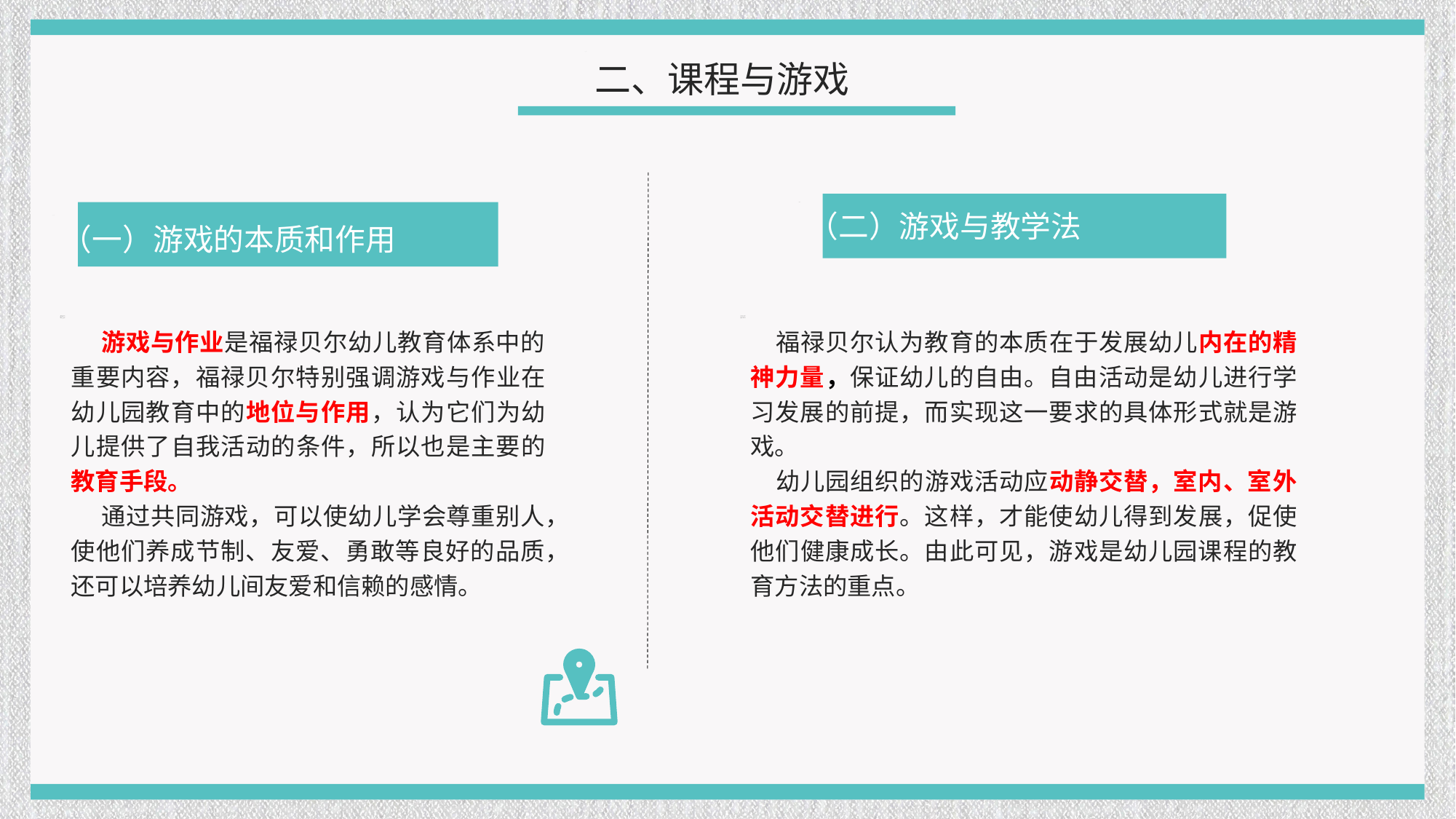

二、课程与游戏

（二）游戏与教学法
（一）游戏的本质和作用
    游戏与作业是福禄贝尔幼儿教育体系中的重要内容，福禄贝尔特别强调游戏与作业在幼儿园教育中的地位与作用，认为它们为幼儿提供了自我活动的条件，所以也是主要的教育手段。
    通过共同游戏，可以使幼儿学会尊重别人，使他们养成节制、友爱、勇敢等良好的品质，还可以培养幼儿间友爱和信赖的感情。
   福禄贝尔认为教育的本质在于发展幼儿内在的精神力量，保证幼儿的自由。自由活动是幼儿进行学习发展的前提，而实现这一要求的具体形式就是游戏。
   幼儿园组织的游戏活动应动静交替，室内、室外活动交替进行。这样，才能使幼儿得到发展，促使他们健康成长。由此可见，游戏是幼儿园课程的教育方法的重点。